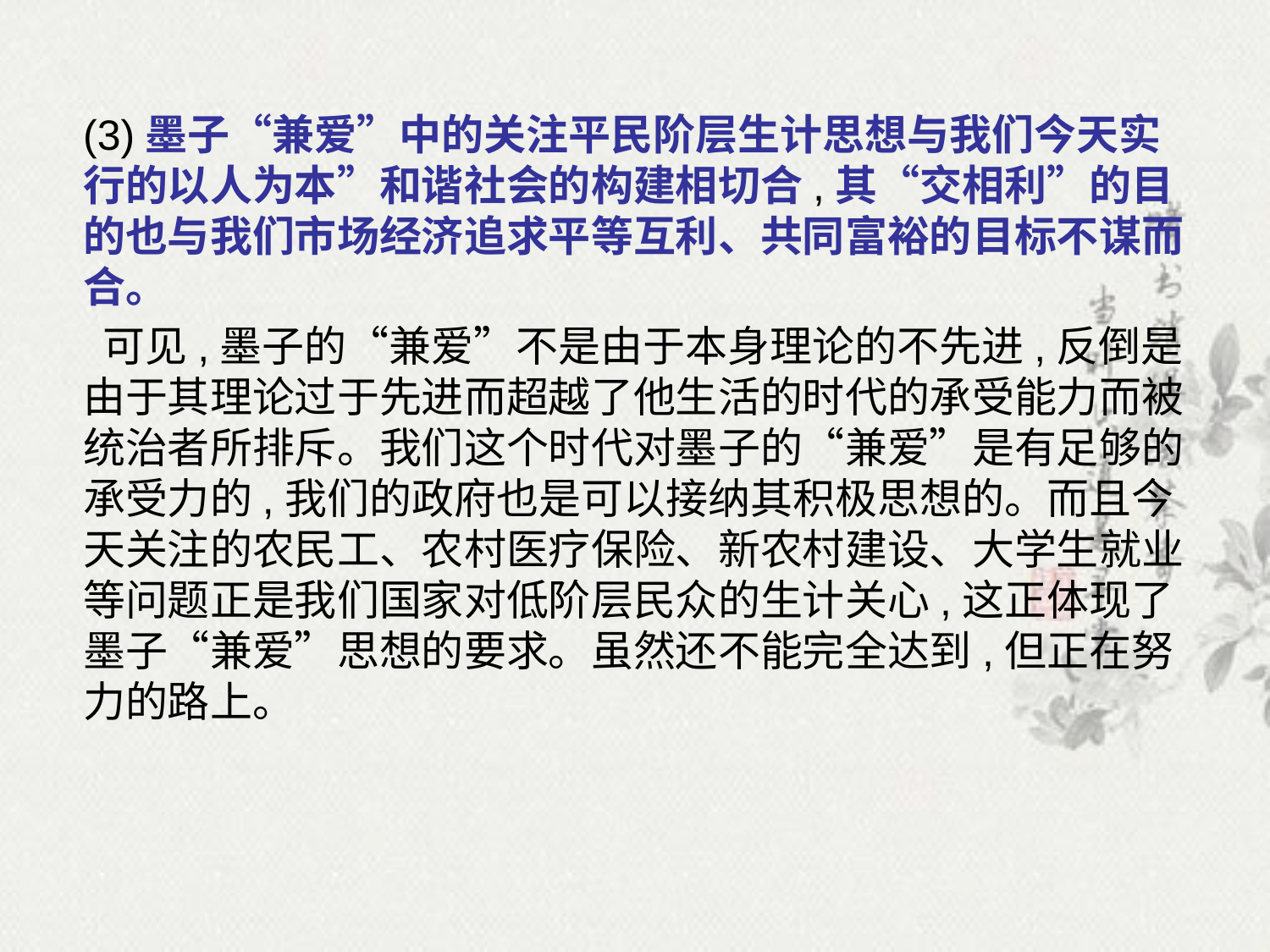

(3)墨子“兼爱”中的关注平民阶层生计思想与我们今天实行的以人为本”和谐社会的构建相切合,其“交相利”的目的也与我们市场经济追求平等互利、共同富裕的目标不谋而合。
 可见,墨子的“兼爱”不是由于本身理论的不先进,反倒是由于其理论过于先进而超越了他生活的时代的承受能力而被统治者所排斥。我们这个时代对墨子的“兼爱”是有足够的承受力的,我们的政府也是可以接纳其积极思想的。而且今天关注的农民工、农村医疗保险、新农村建设、大学生就业等问题正是我们国家对低阶层民众的生计关心,这正体现了墨子“兼爱”思想的要求。虽然还不能完全达到,但正在努力的路上。